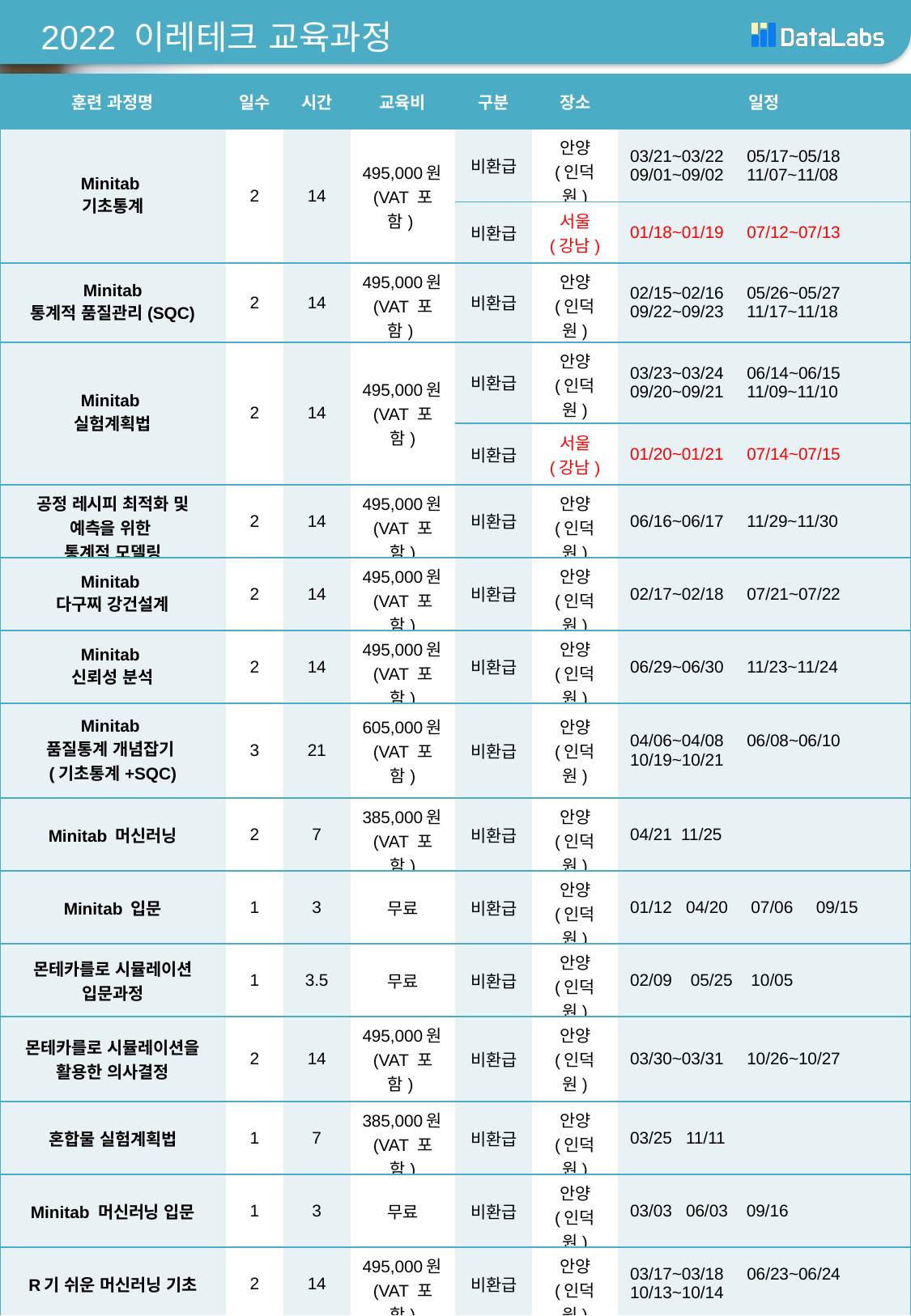

# 2022 이레테크 교육과정
| 훈련 과정명 | 일수 | 시간 | 교육비 | 구분 | 장소 | 일정 |
| --- | --- | --- | --- | --- | --- | --- |
| Minitab 기초통계 | 2 | 14 | 495,000원(VAT 포함) | 비환급 | 안양 (인덕원) | 03/21~03/22 05/17~05/18 09/01~09/02 11/07~11/08 |
|  |  |  |  | 비환급 | 서울 (강남) | 01/18~01/19 07/12~07/13 |
| Minitab 통계적 품질관리(SQC) | 2 | 14 | 495,000원(VAT 포함) | 비환급 | 안양 (인덕원) | 02/15~02/16 05/26~05/27 09/22~09/23 11/17~11/18 |
| Minitab 실험계획법 | 2 | 14 | 495,000원(VAT 포함) | 비환급 | 안양 (인덕원) | 03/23~03/24 06/14~06/15 09/20~09/21 11/09~11/10 |
|  |  |  |  | 비환급 | 서울 (강남) | 01/20~01/21 07/14~07/15 |
| 공정 레시피 최적화 및 예측을 위한 통계적 모델링 | 2 | 14 | 495,000원(VAT 포함) | 비환급 | 안양 (인덕원) | 06/16~06/17 11/29~11/30 |
| Minitab 다구찌 강건설계 | 2 | 14 | 495,000원(VAT 포함) | 비환급 | 안양 (인덕원) | 02/17~02/18 07/21~07/22 |
| Minitab 신뢰성 분석 | 2 | 14 | 495,000원(VAT 포함) | 비환급 | 안양 (인덕원) | 06/29~06/30 11/23~11/24 |
| Minitab 품질통계 개념잡기 (기초통계+SQC) | 3 | 21 | 605,000원(VAT 포함) | 비환급 | 안양 (인덕원) | 04/06~04/08 06/08~06/10 10/19~10/21 |
| Minitab 머신러닝 | 2 | 7 | 385,000원(VAT 포함) | 비환급 | 안양 (인덕원) | 04/21 11/25 |
| Minitab 입문 | 1 | 3 | 무료 | 비환급 | 안양 (인덕원) | 01/12 04/20 07/06 09/15 |
| 몬테카를로 시뮬레이션 입문과정 | 1 | 3.5 | 무료 | 비환급 | 안양 (인덕원) | 02/09 05/25 10/05 |
| 몬테카를로 시뮬레이션을 활용한 의사결정 | 2 | 14 | 495,000원(VAT 포함) | 비환급 | 안양 (인덕원) | 03/30~03/31 10/26~10/27 |
| 혼합물 실험계획법 | 1 | 7 | 385,000원(VAT 포함) | 비환급 | 안양 (인덕원) | 03/25 11/11 |
| Minitab 머신러닝 입문 | 1 | 3 | 무료 | 비환급 | 안양 (인덕원) | 03/03 06/03 09/16 |
| R기 쉬운 머신러닝 기초 | 2 | 14 | 495,000원(VAT 포함) | 비환급 | 안양 (인덕원) | 03/17~03/18 06/23~06/24 10/13~10/14 |
| Minitab 안정성 연구 | 1 | 7 | 385,000원(VAT 포함) | 비환급 | 안양 (인덕원) | 05/20 10/28 |